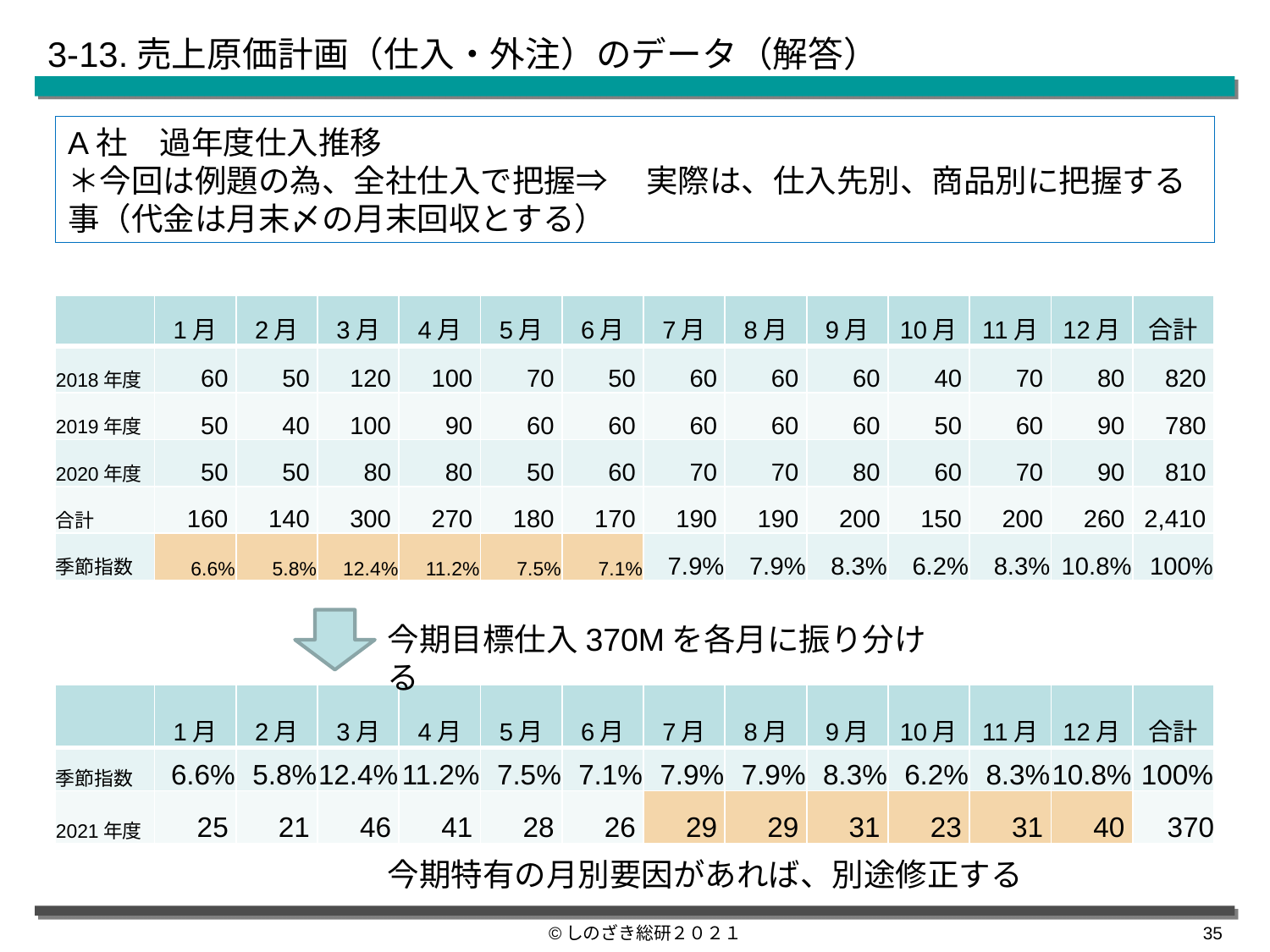

3-13.売上原価計画（仕入・外注）のデータ（解答）
A社　過年度仕入推移
＊今回は例題の為、全社仕入で把握⇒　 実際は、仕入先別、商品別に把握する事（代金は月末〆の月末回収とする）
|  | 1月 | 2月 | 3月 | 4月 | 5月 | 6月 | 7月 | 8月 | 9月 | 10月 | 11月 | 12月 | 合計 |
| --- | --- | --- | --- | --- | --- | --- | --- | --- | --- | --- | --- | --- | --- |
| 2018年度 | 60 | 50 | 120 | 100 | 70 | 50 | 60 | 60 | 60 | 40 | 70 | 80 | 820 |
| 2019年度 | 50 | 40 | 100 | 90 | 60 | 60 | 60 | 60 | 60 | 50 | 60 | 90 | 780 |
| 2020年度 | 50 | 50 | 80 | 80 | 50 | 60 | 70 | 70 | 80 | 60 | 70 | 90 | 810 |
| 合計 | 160 | 140 | 300 | 270 | 180 | 170 | 190 | 190 | 200 | 150 | 200 | 260 | 2,410 |
| 季節指数 | 6.6% | 5.8% | 12.4% | 11.2% | 7.5% | 7.1% | 7.9% | 7.9% | 8.3% | 6.2% | 8.3% | 10.8% | 100% |

今期目標仕入370Mを各月に振り分ける
|  | 1月 | 2月 | 3月 | 4月 | 5月 | 6月 | 7月 | 8月 | 9月 | 10月 | 11月 | 12月 | 合計 |
| --- | --- | --- | --- | --- | --- | --- | --- | --- | --- | --- | --- | --- | --- |
| 季節指数 | 6.6% | 5.8% | 12.4% | 11.2% | 7.5% | 7.1% | 7.9% | 7.9% | 8.3% | 6.2% | 8.3% | 10.8% | 100% |
| 2021年度 | 25 | 21 | 46 | 41 | 28 | 26 | 29 | 29 | 31 | 23 | 31 | 40 | 370 |
今期特有の月別要因があれば、別途修正する
©しのざき総研２０２１
35